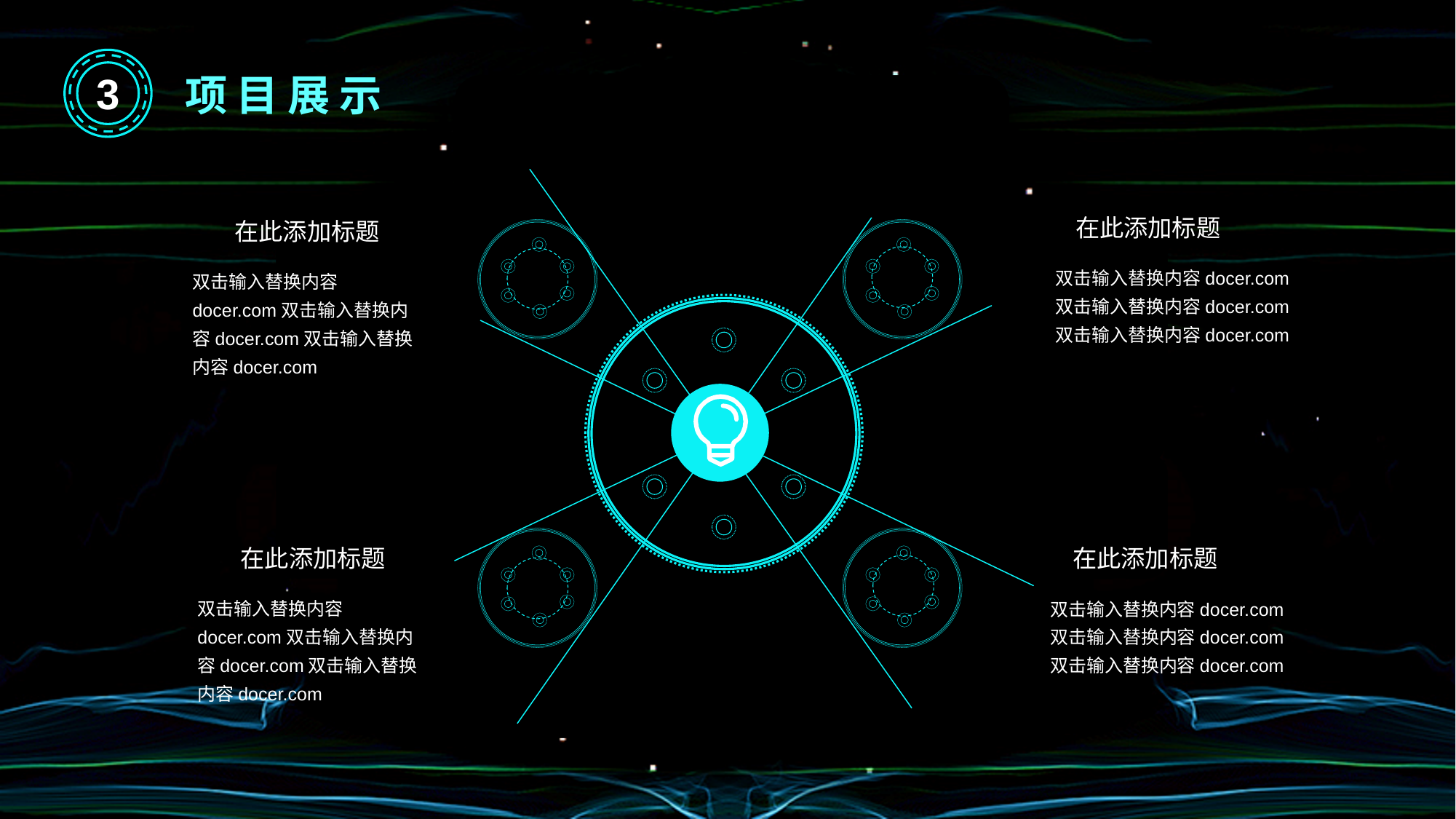

3
项目展示
在此添加标题
双击输入替换内容docer.com双击输入替换内容docer.com双击输入替换内容docer.com
在此添加标题
双击输入替换内容docer.com双击输入替换内容docer.com双击输入替换内容docer.com

在此添加标题
双击输入替换内容docer.com双击输入替换内容docer.com双击输入替换内容docer.com
在此添加标题
双击输入替换内容docer.com双击输入替换内容docer.com双击输入替换内容docer.com